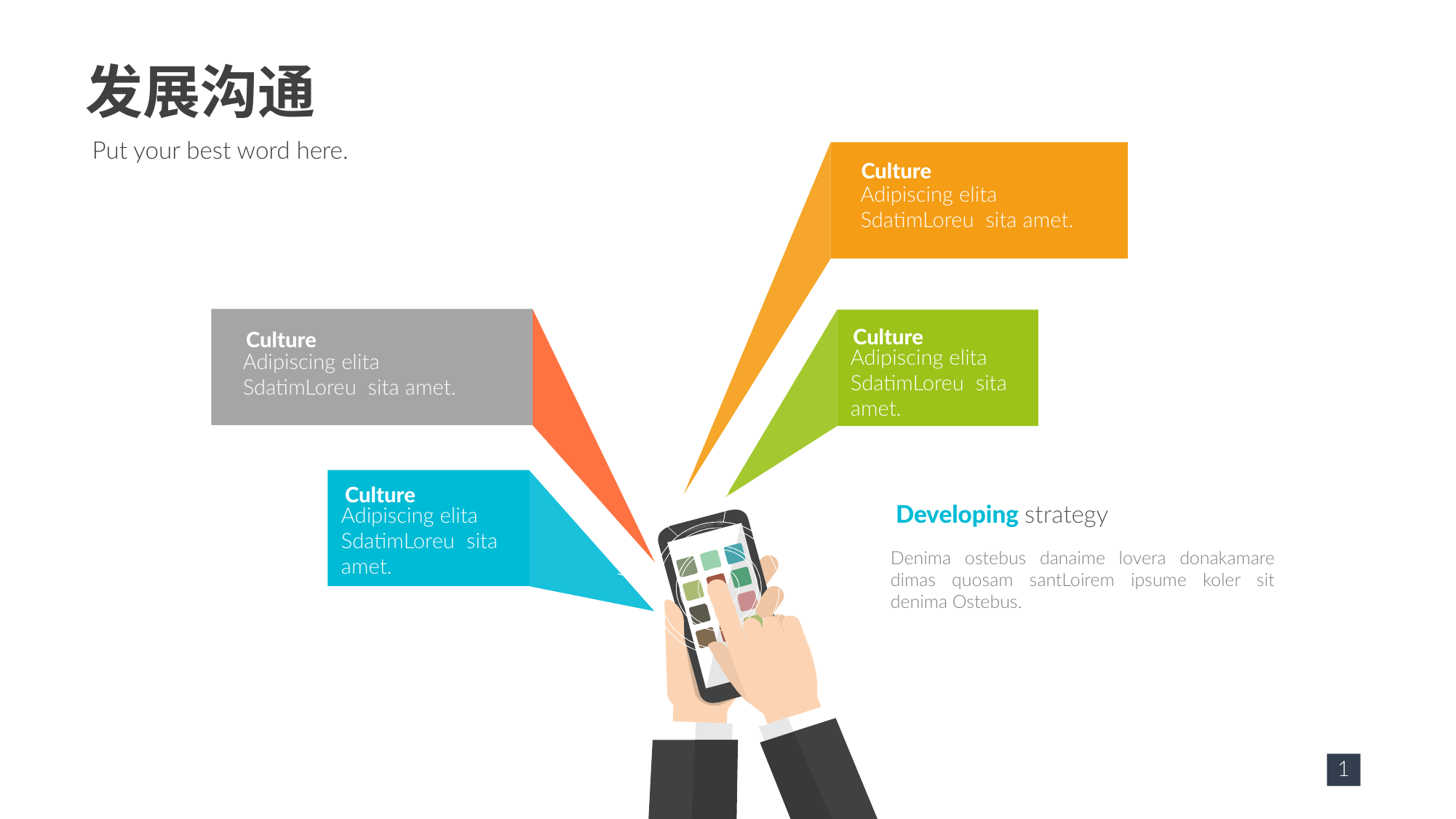

发展沟通
Put your best word here.
Culture
Adipiscing elita SdatimLoreu  sita amet.

Culture
Adipiscing elita SdatimLoreu  sita amet.
Culture
Adipiscing elita SdatimLoreu  sita amet.

Culture
Adipiscing elita SdatimLoreu  sita amet.

Developing strategy
Denima ostebus danaime lovera donakamare dimas quosam santLoirem ipsume koler sit denima Ostebus.
1